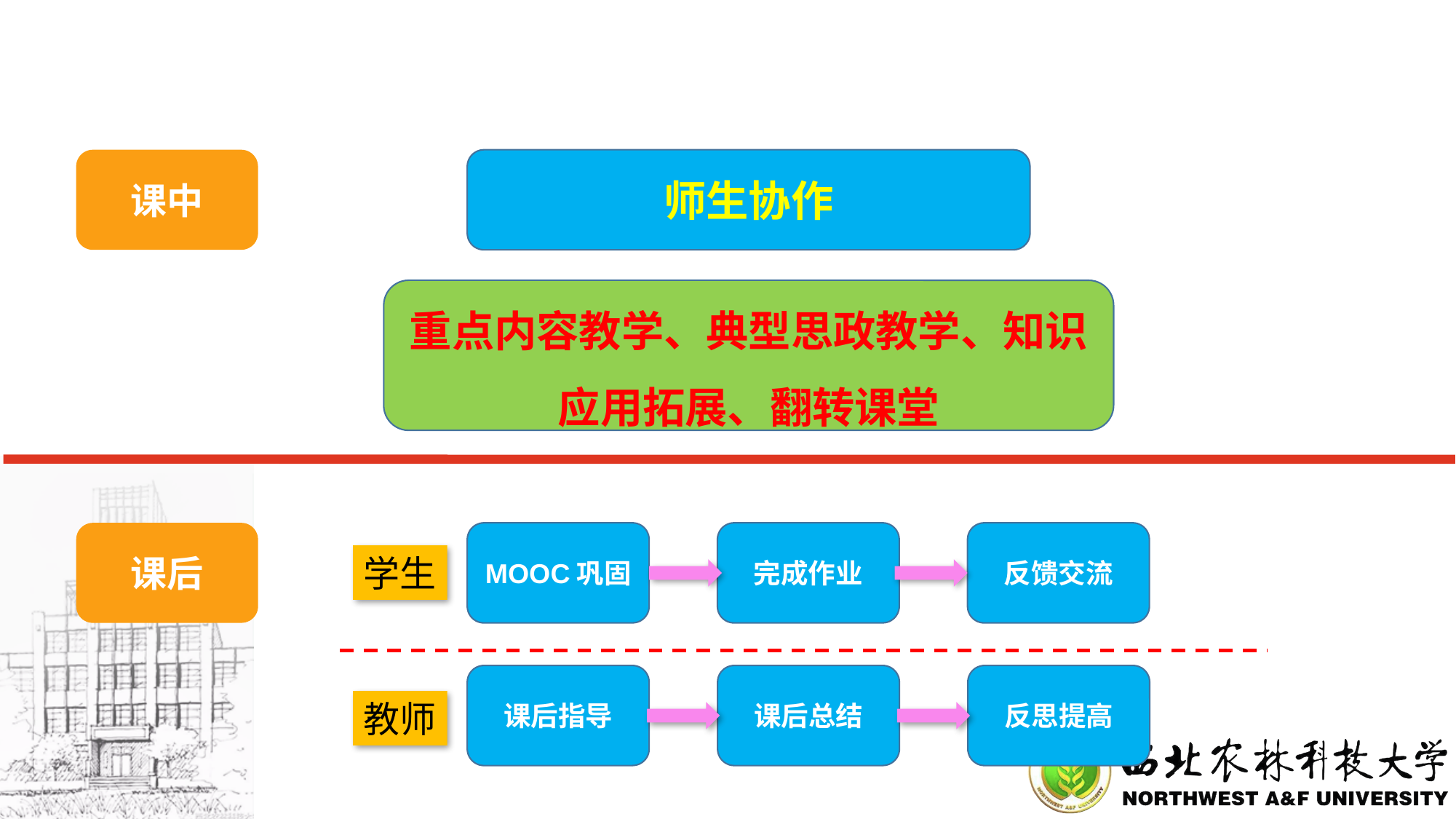

课中
师生协作
重点内容教学、典型思政教学、知识应用拓展、翻转课堂
课后
MOOC巩固
完成作业
反馈交流
学生

课后指导
课后总结
反思提高
教师